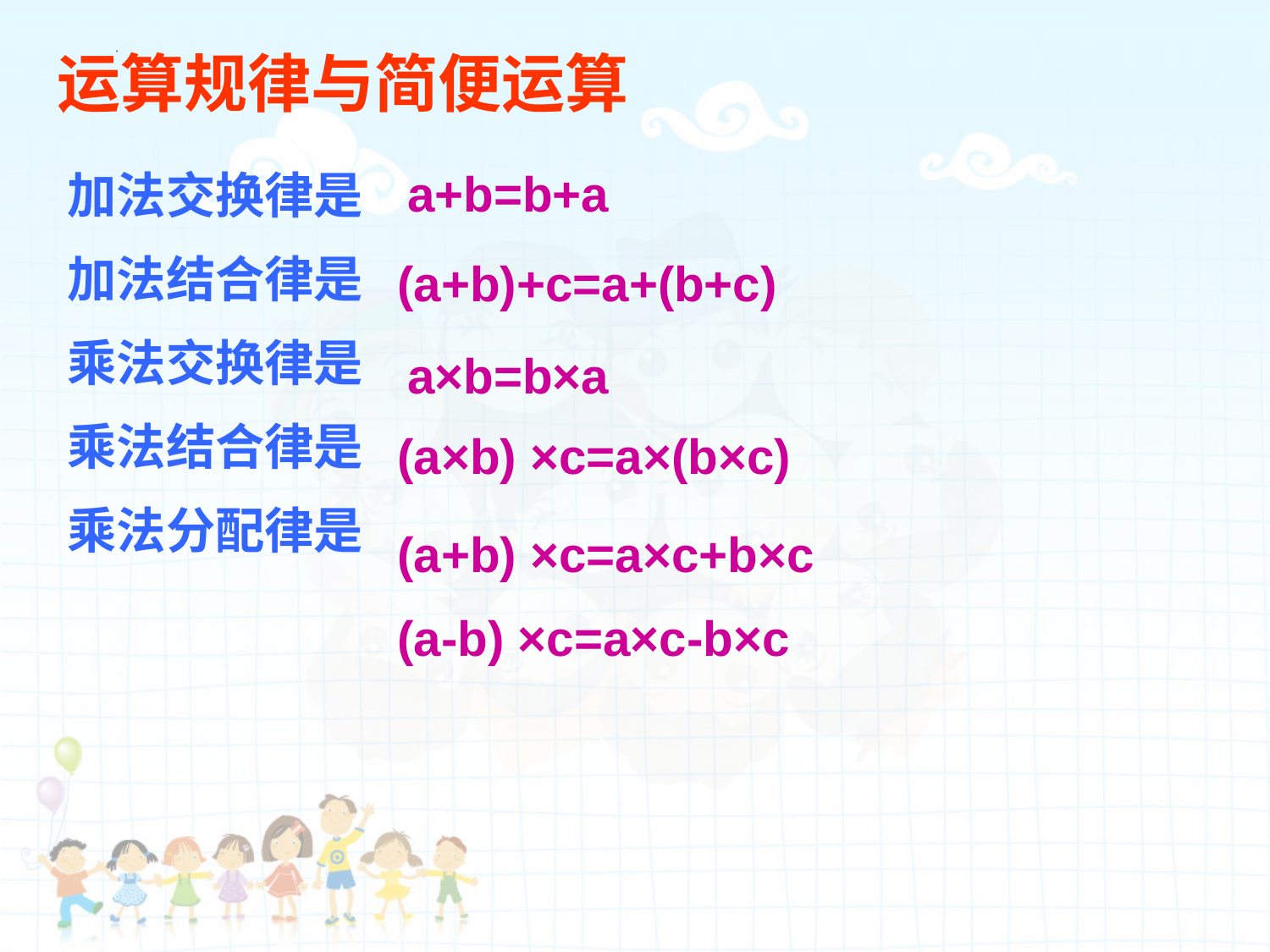

运算规律与简便运算
a+b=b+a
加法交换律是
加法结合律是
乘法交换律是
乘法结合律是
乘法分配律是
(a+b)+c=a+(b+c)
a×b=b×a
(a×b) ×c=a×(b×c)
(a+b) ×c=a×c+b×c
(a-b) ×c=a×c-b×c